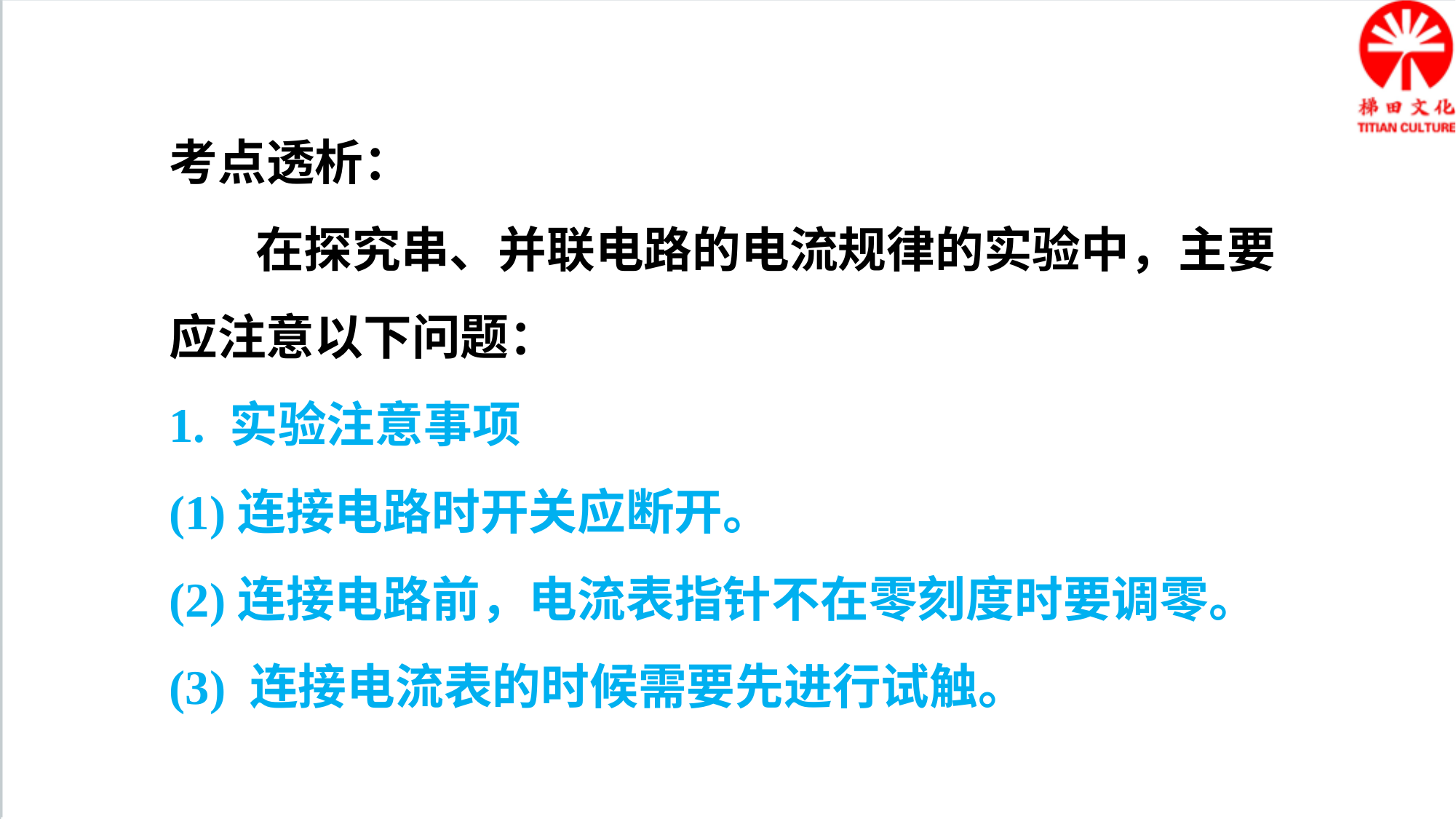

考点透析：
在探究串、并联电路的电流规律的实验中，主要应注意以下问题：
1. 实验注意事项
(1)连接电路时开关应断开。
(2)连接电路前，电流表指针不在零刻度时要调零。
(3) 连接电流表的时候需要先进行试触。